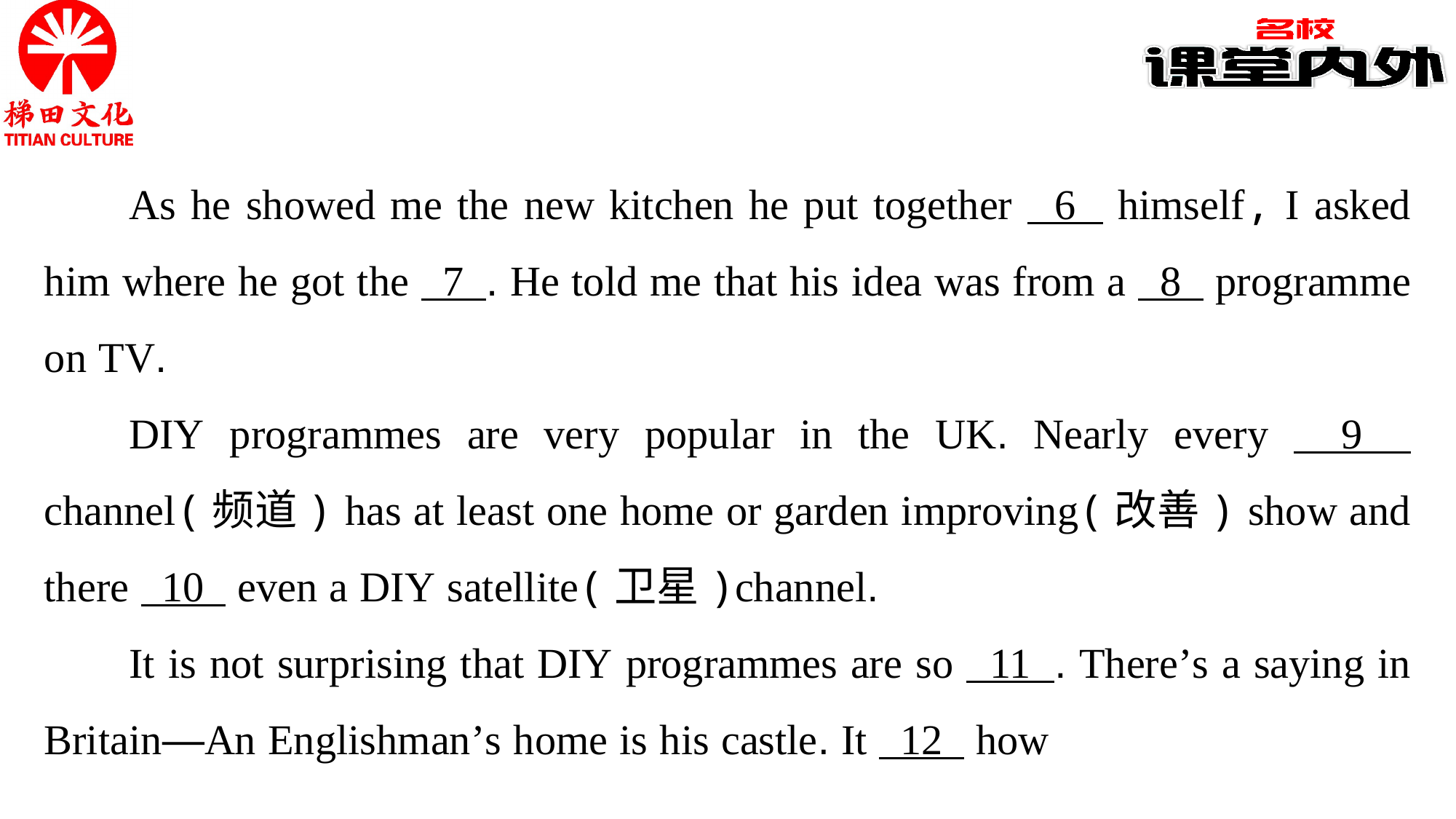

As he showed me the new kitchen he put together   6   himself, I asked him where he got the   7  . He told me that his idea was from a   8   programme on TV.
DIY programmes are very popular in the UK. Nearly every   9   channel(频道) has at least one home or garden improving(改善) show and there   10   even a DIY satellite(卫星)channel.
It is not surprising that DIY programmes are so   11  . There’s a saying in Britain—An Englishman’s home is his castle. It   12   how